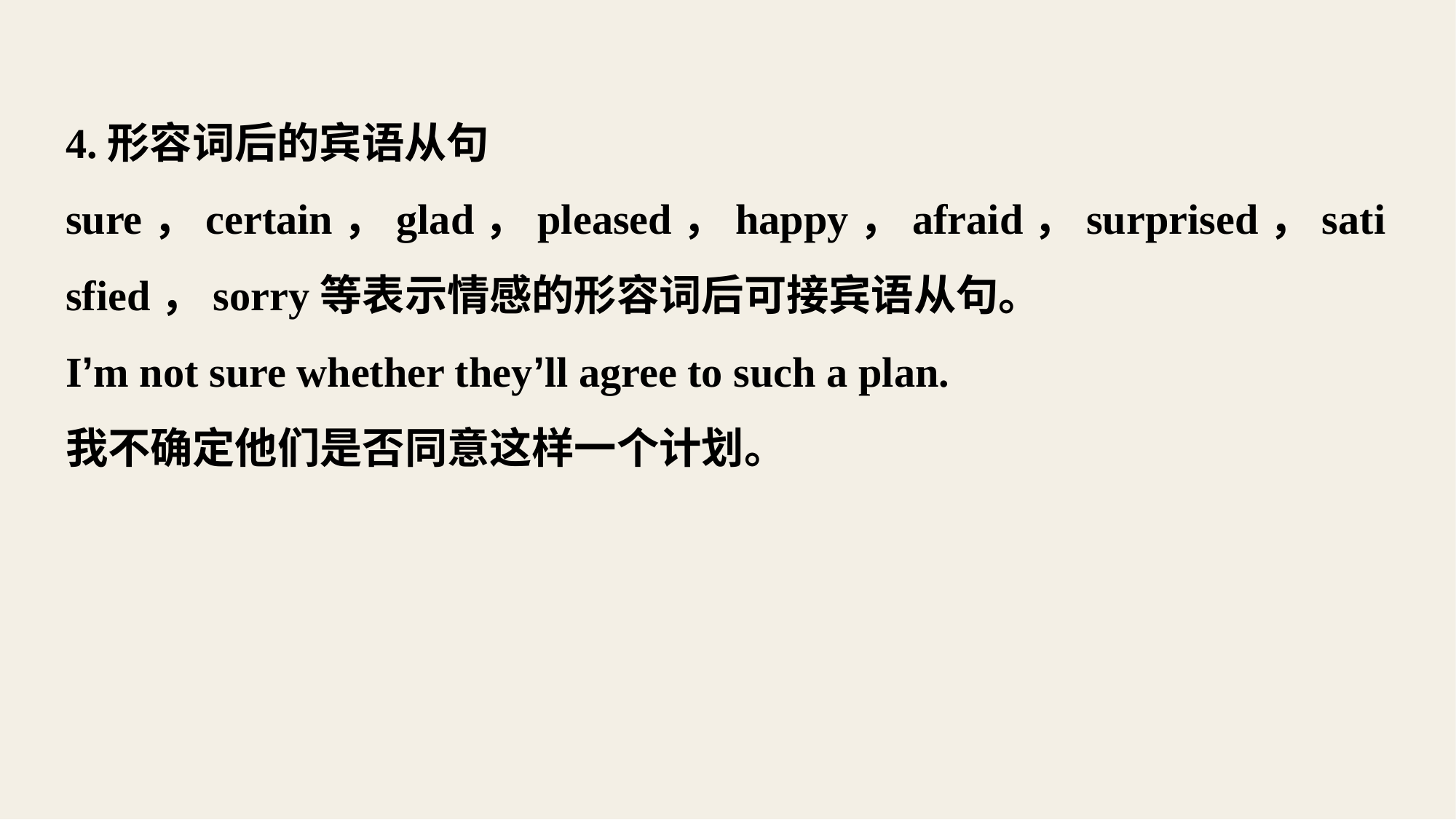

4.形容词后的宾语从句
sure，certain，glad，pleased，happy，afraid，surprised，satisfied，sorry等表示情感的形容词后可接宾语从句。
I’m not sure whether they’ll agree to such a plan.
我不确定他们是否同意这样一个计划。